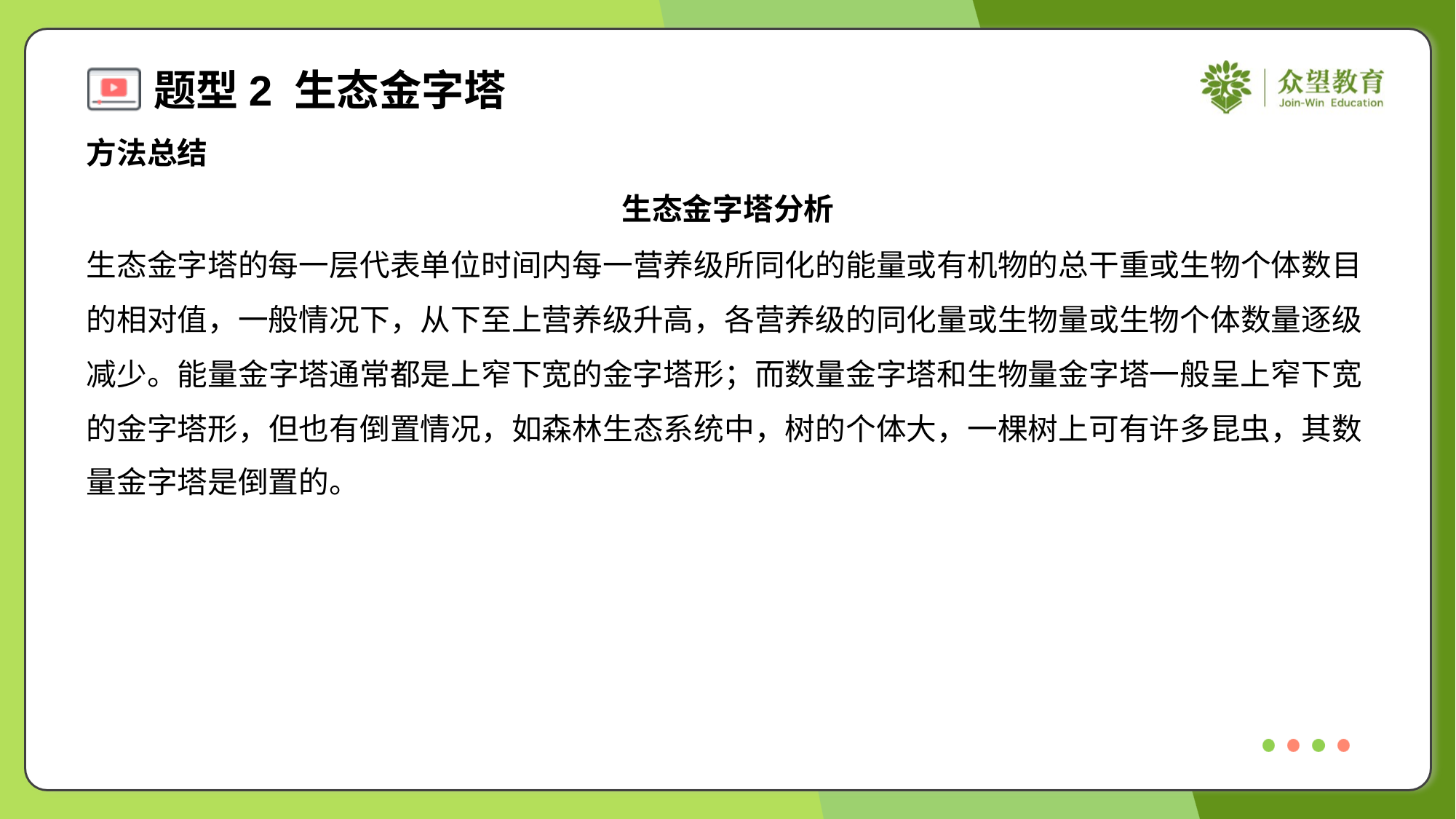

方法总结
生态金字塔分析
生态金字塔的每一层代表单位时间内每一营养级所同化的能量或有机物的总干重或生物个体数目
的相对值，一般情况下，从下至上营养级升高，各营养级的同化量或生物量或生物个体数量逐级
减少。能量金字塔通常都是上窄下宽的金字塔形；而数量金字塔和生物量金字塔一般呈上窄下宽
的金字塔形，但也有倒置情况，如森林生态系统中，树的个体大，一棵树上可有许多昆虫，其数
量金字塔是倒置的。